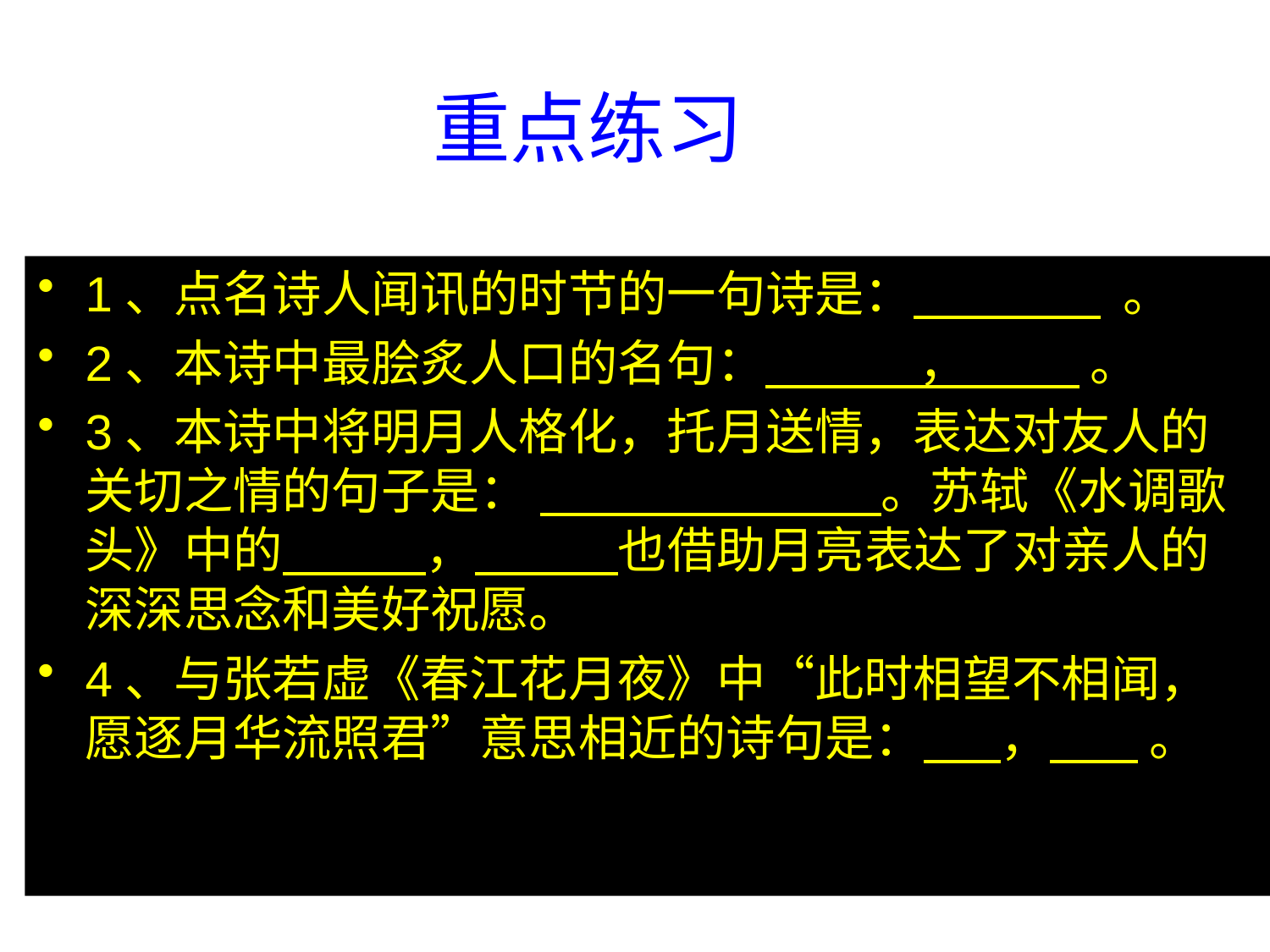

# 重点练习
1、点名诗人闻讯的时节的一句诗是：                   。
2、本诗中最脍炙人口的名句：              ，           。
3、本诗中将明月人格化，托月送情，表达对友人的关切之情的句子是：                                。苏轼《水调歌头》中的             ，             也借助月亮表达了对亲人的深深思念和美好祝愿。
4、与张若虚《春江花月夜》中“此时相望不相闻，愿逐月华流照君”意思相近的诗句是：       ，         。